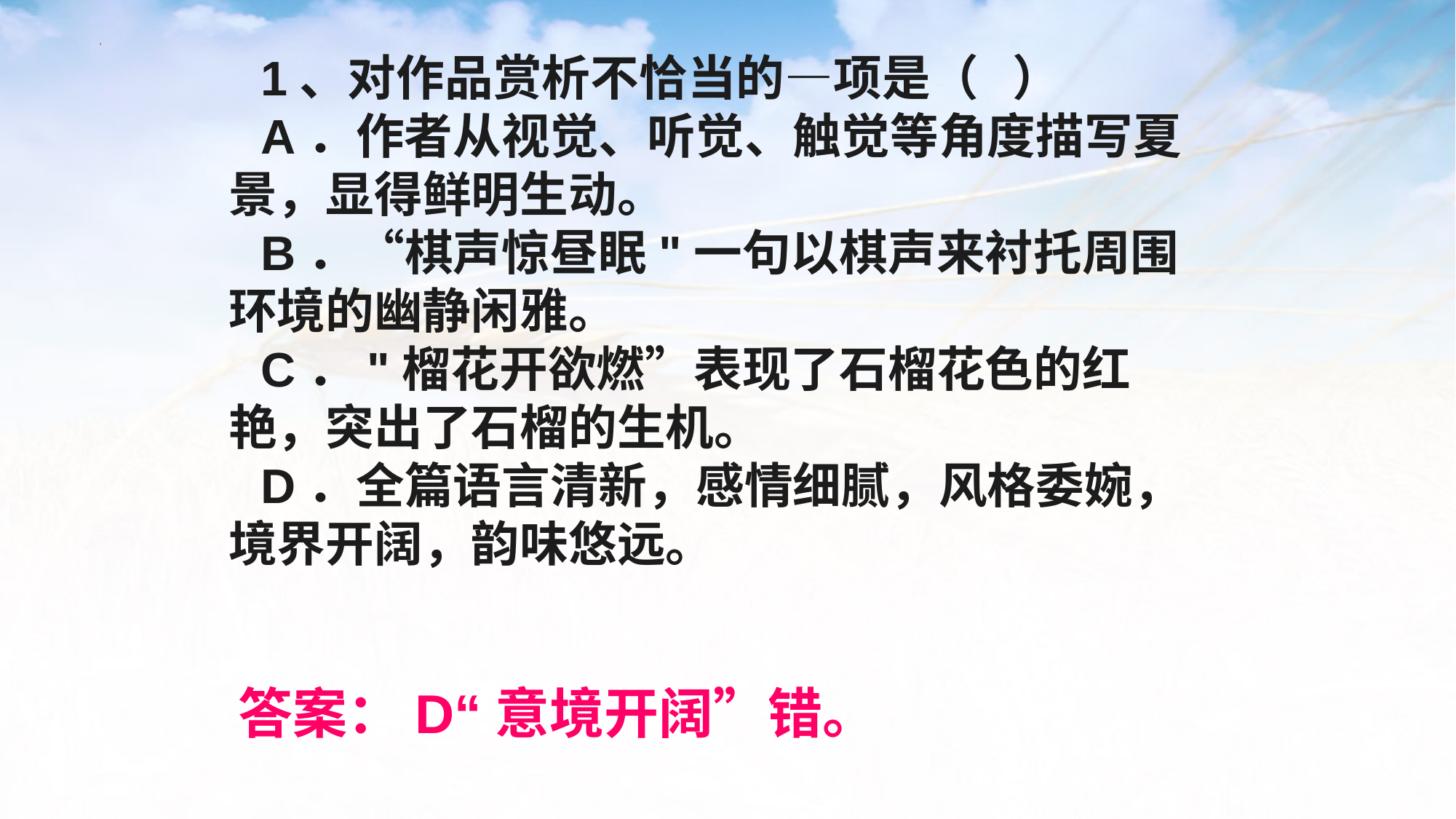

1、对作品赏析不恰当的—项是（   ）
A．作者从视觉、听觉、触觉等角度描写夏景，显得鲜明生动。
B．“棋声惊昼眠"一句以棋声来衬托周围环境的幽静闲雅。
C．"榴花开欲燃”表现了石榴花色的红艳，突出了石榴的生机。
D．全篇语言清新，感情细腻，风格委婉，境界开阔，韵味悠远。

答案：D“意境开阔”错。